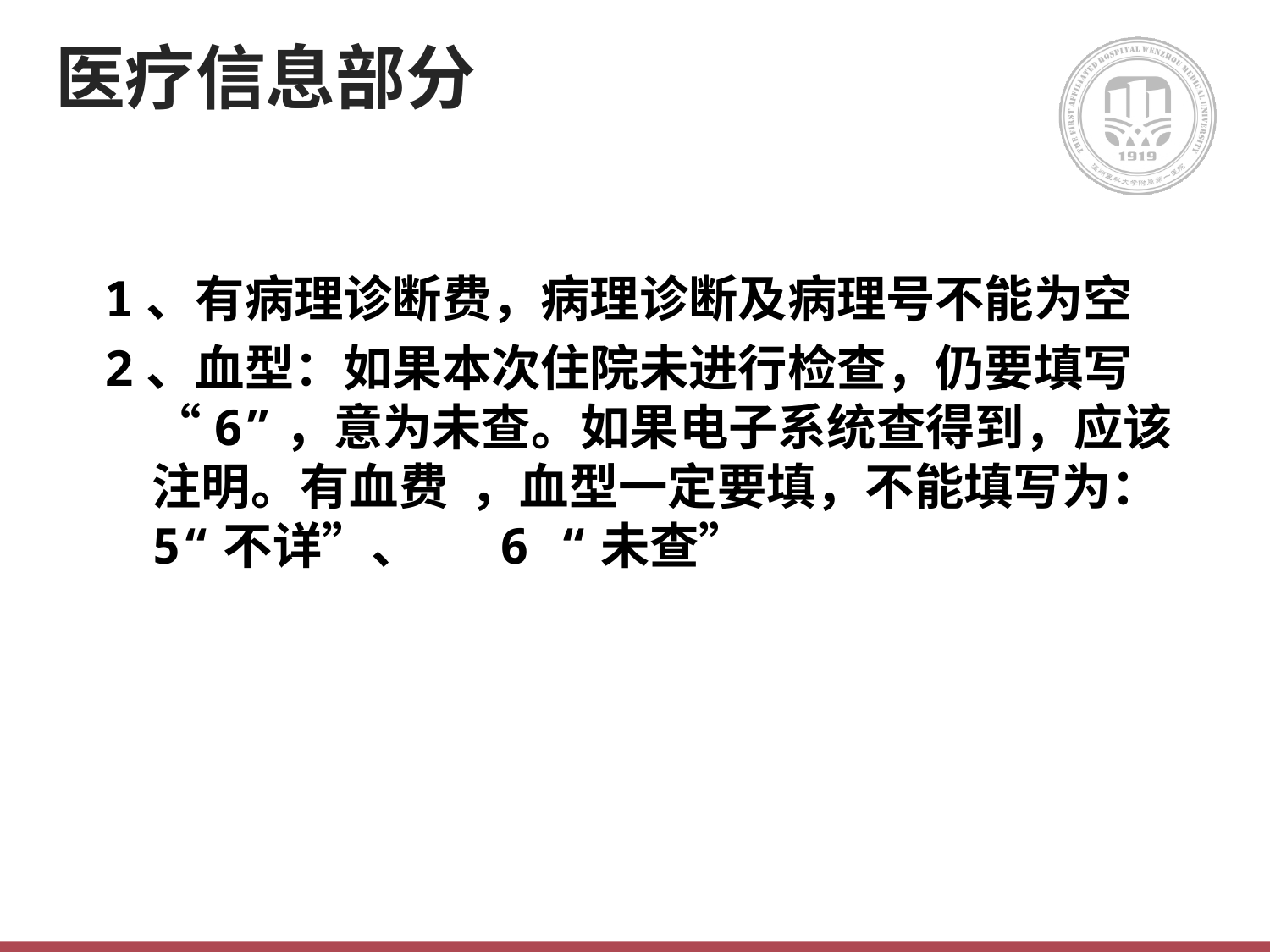

# 医疗信息部分
1、有病理诊断费，病理诊断及病理号不能为空
2、血型：如果本次住院未进行检查，仍要填写“6”，意为未查。如果电子系统查得到，应该注明。有血费  ，血型一定要填，不能填写为：5“不详”、      6 “未查”